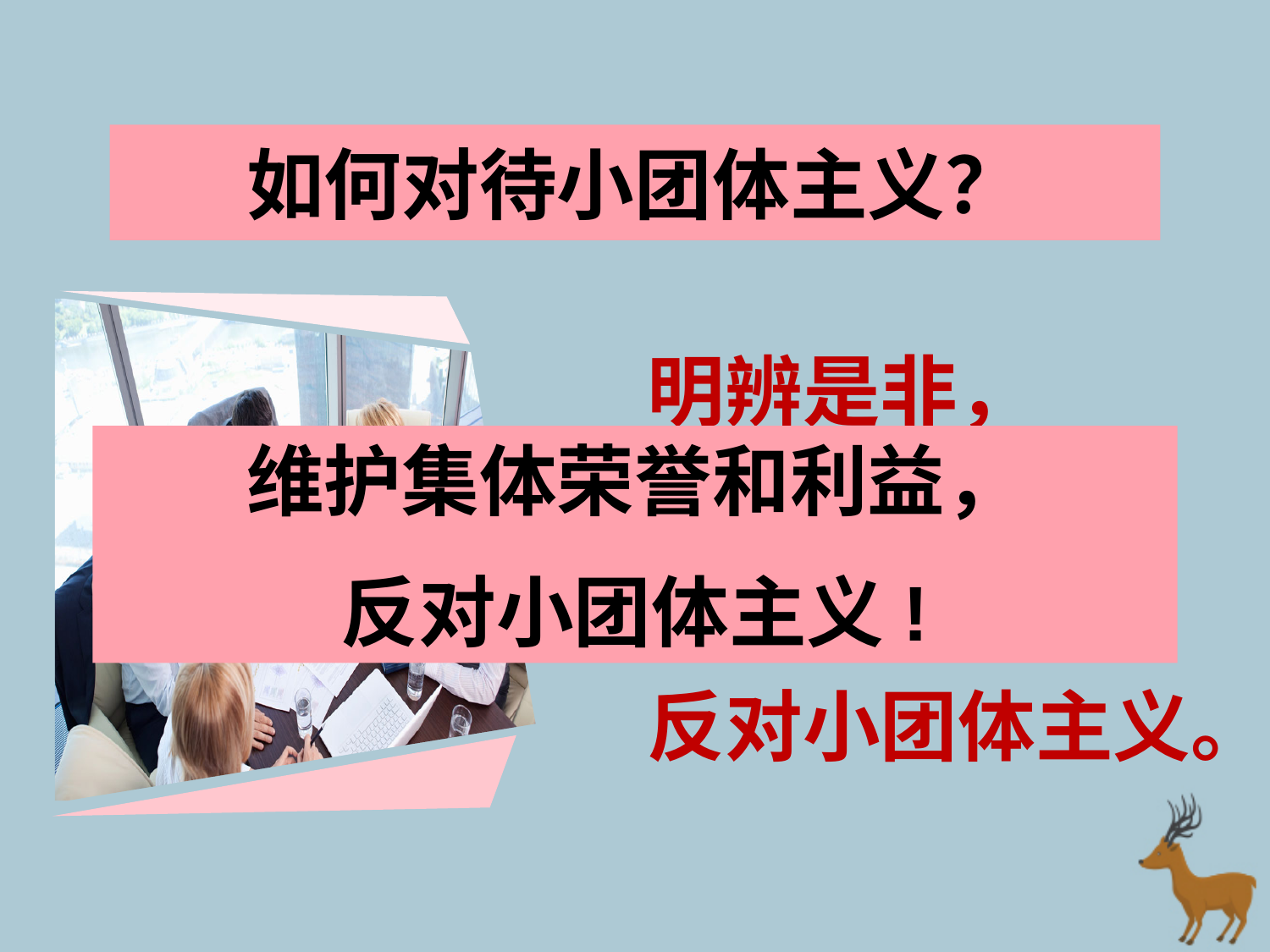

如何对待小团体主义？

明辨是非，
坚持正确行为，坚持集体主义，反对小团体主义。
维护集体荣誉和利益，
反对小团体主义!